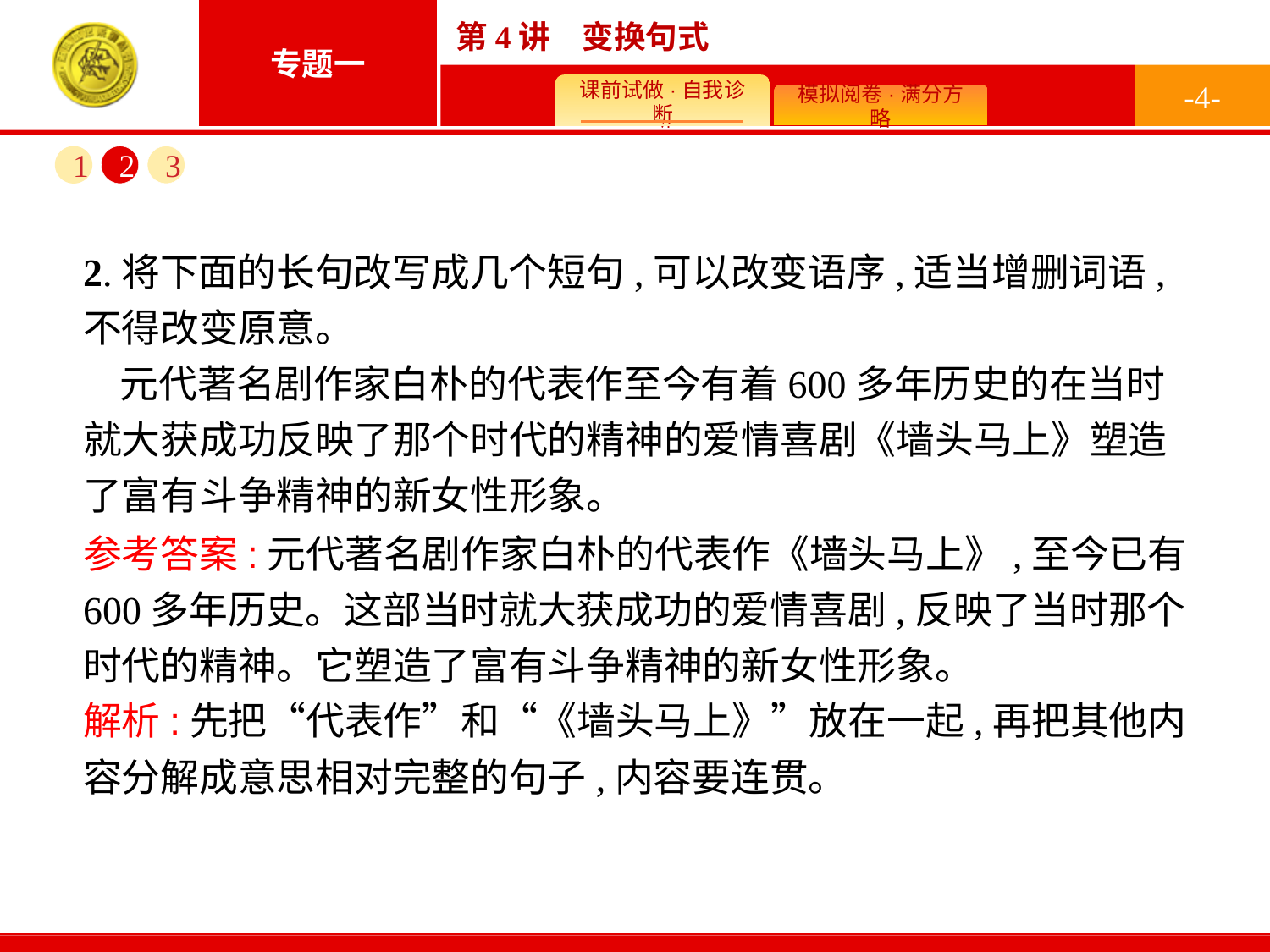

-4-
1
2
3
2.将下面的长句改写成几个短句,可以改变语序,适当增删词语,不得改变原意。
元代著名剧作家白朴的代表作至今有着600多年历史的在当时就大获成功反映了那个时代的精神的爱情喜剧《墙头马上》塑造了富有斗争精神的新女性形象。
参考答案:元代著名剧作家白朴的代表作《墙头马上》,至今已有600多年历史。这部当时就大获成功的爱情喜剧,反映了当时那个时代的精神。它塑造了富有斗争精神的新女性形象。
解析:先把“代表作”和“《墙头马上》”放在一起,再把其他内容分解成意思相对完整的句子,内容要连贯。